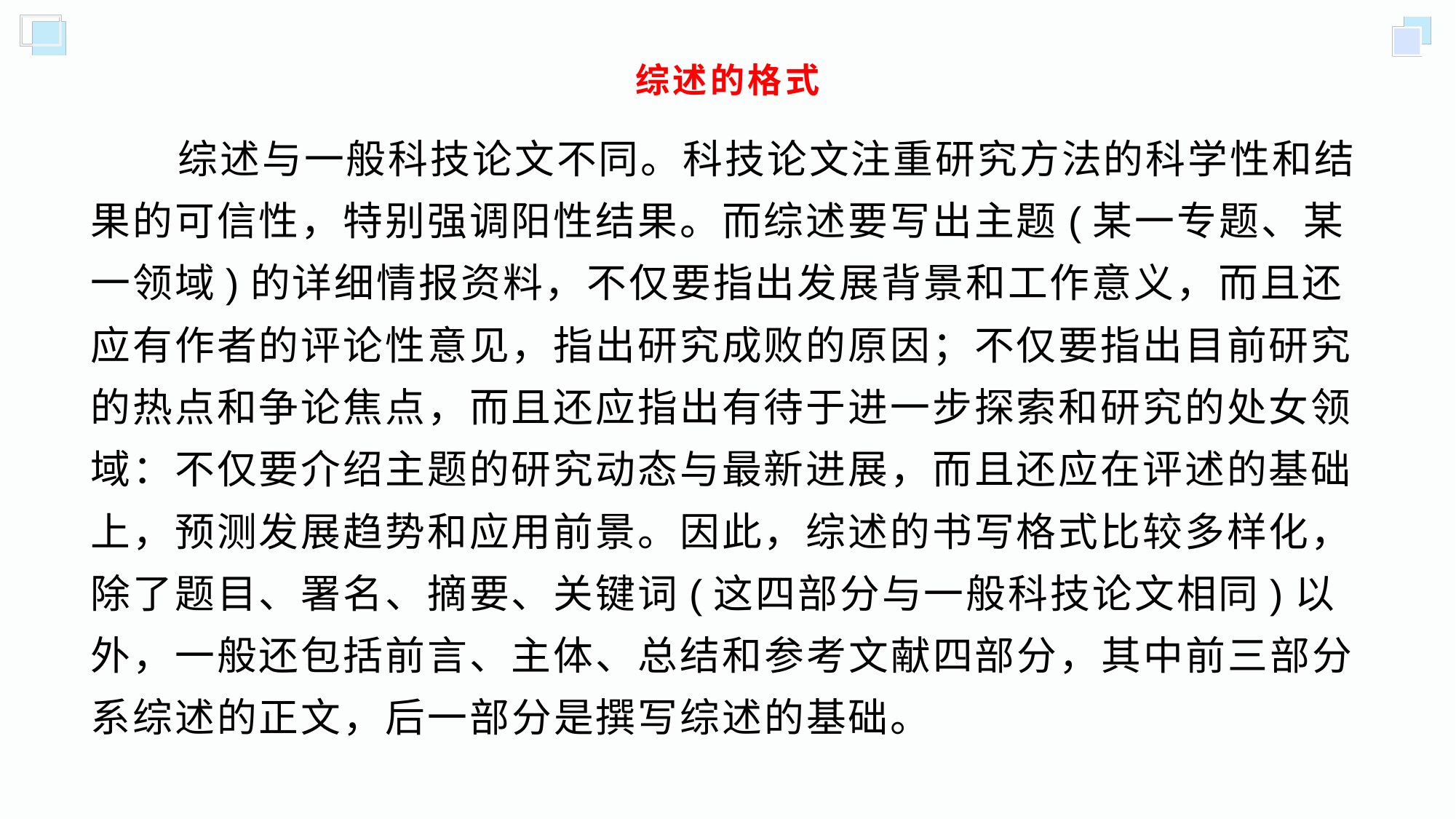

# 综述的格式
       综述与一般科技论文不同。科技论文注重研究方法的科学性和结果的可信性，特别强调阳性结果。而综述要写出主题(某一专题、某一领域)的详细情报资料，不仅要指出发展背景和工作意义，而且还应有作者的评论性意见，指出研究成败的原因；不仅要指出目前研究的热点和争论焦点，而且还应指出有待于进一步探索和研究的处女领域：不仅要介绍主题的研究动态与最新进展，而且还应在评述的基础上，预测发展趋势和应用前景。因此，综述的书写格式比较多样化，除了题目、署名、摘要、关键词(这四部分与一般科技论文相同)以外，一般还包括前言、主体、总结和参考文献四部分，其中前三部分系综述的正文，后一部分是撰写综述的基础。